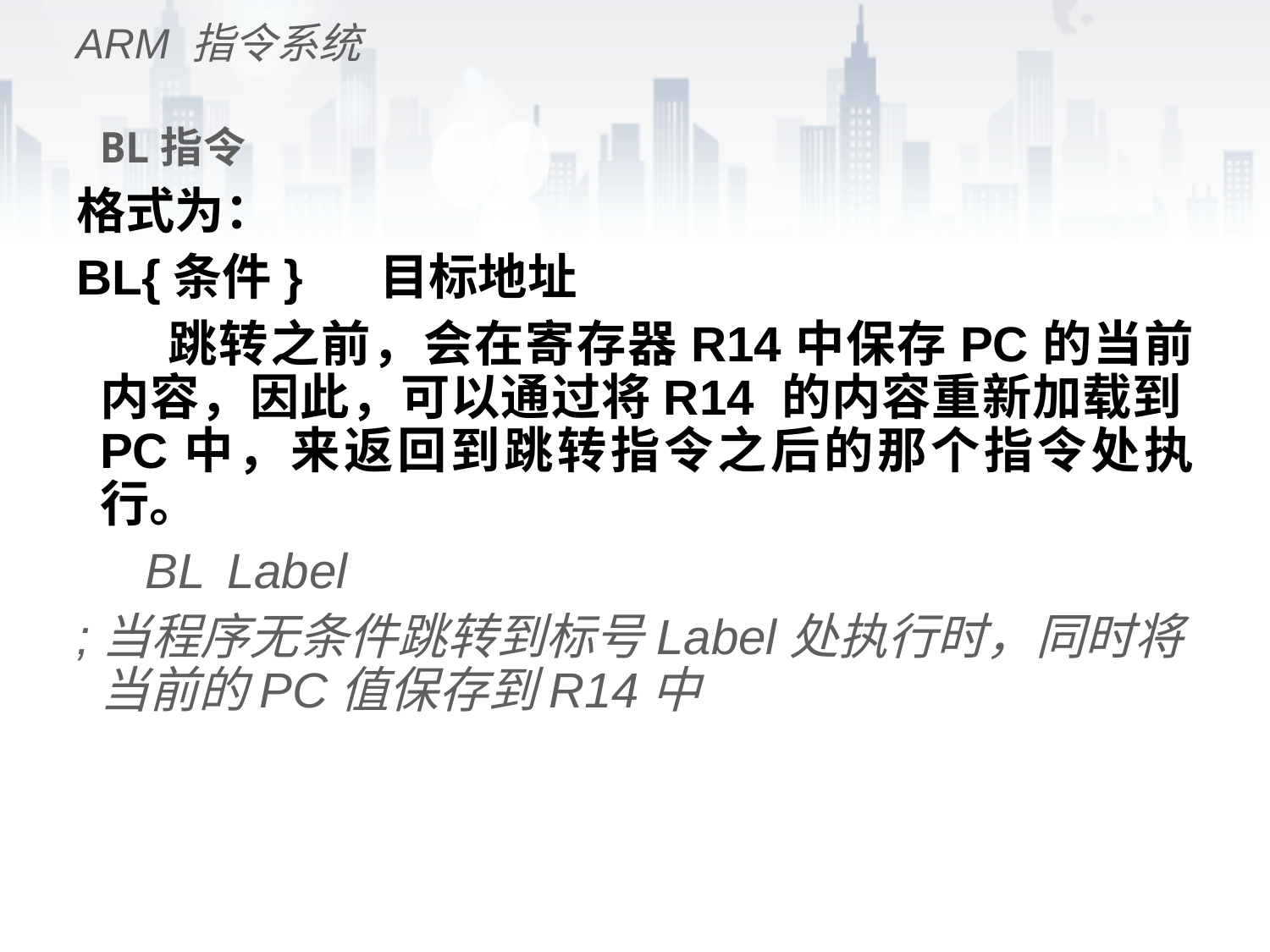

ARM 指令系统
# BL指令
格式为：
BL{条件}	 目标地址
      跳转之前，会在寄存器R14中保存PC的当前内容，因此，可以通过将R14 的内容重新加载到PC中，来返回到跳转指令之后的那个指令处执行。
     BL	Label
;当程序无条件跳转到标号Label处执行时，同时将当前的PC值保存到R14中